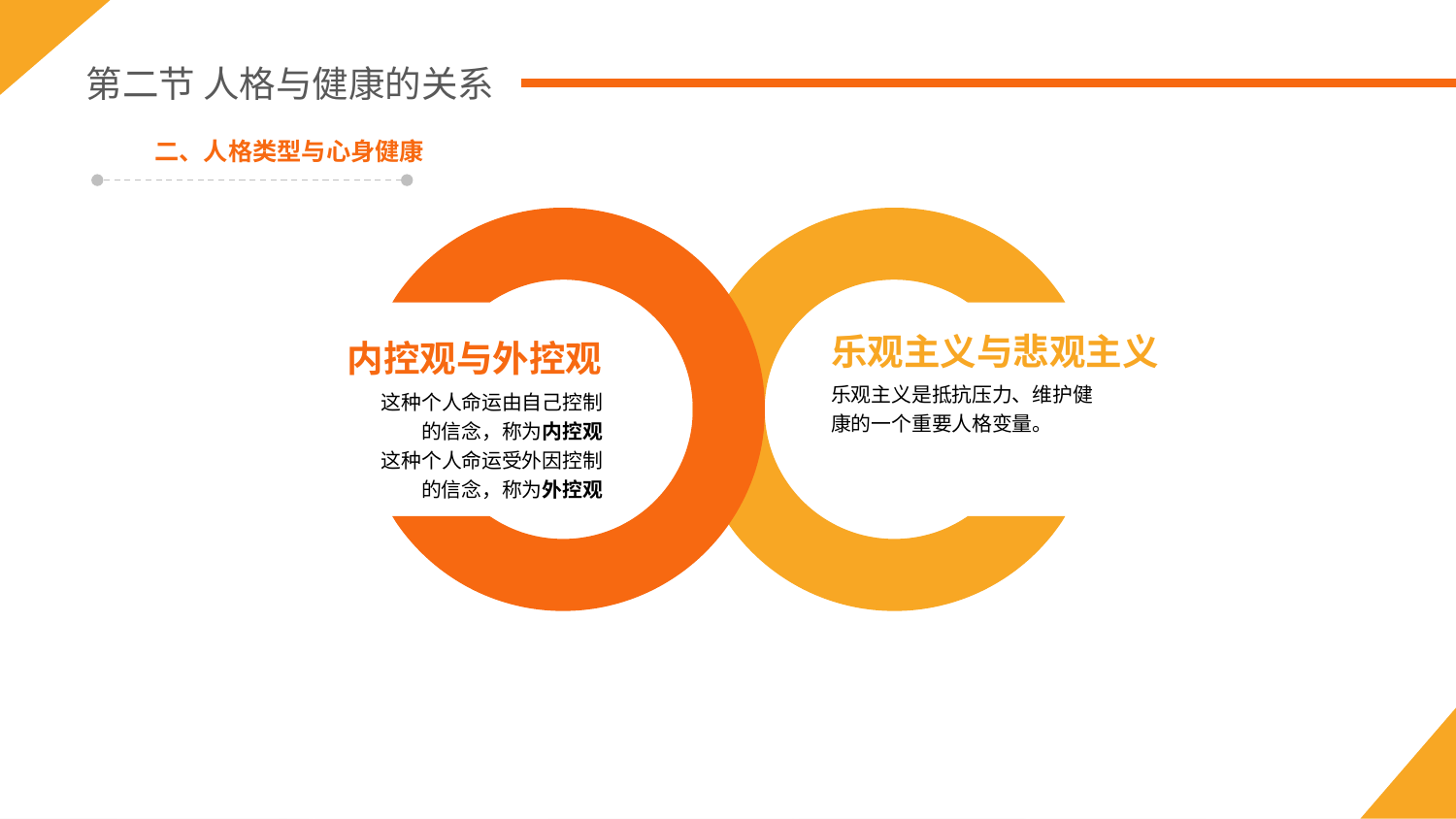

第二节 人格与健康的关系
二、人格类型与心身健康

这种个人命运由自己控制
的信念，称为内控观
这种个人命运受外因控制
的信念，称为外控观
内控观与外控观

乐观主义与悲观主义
乐观主义是抵抗压力、维护健康的一个重要人格变量。